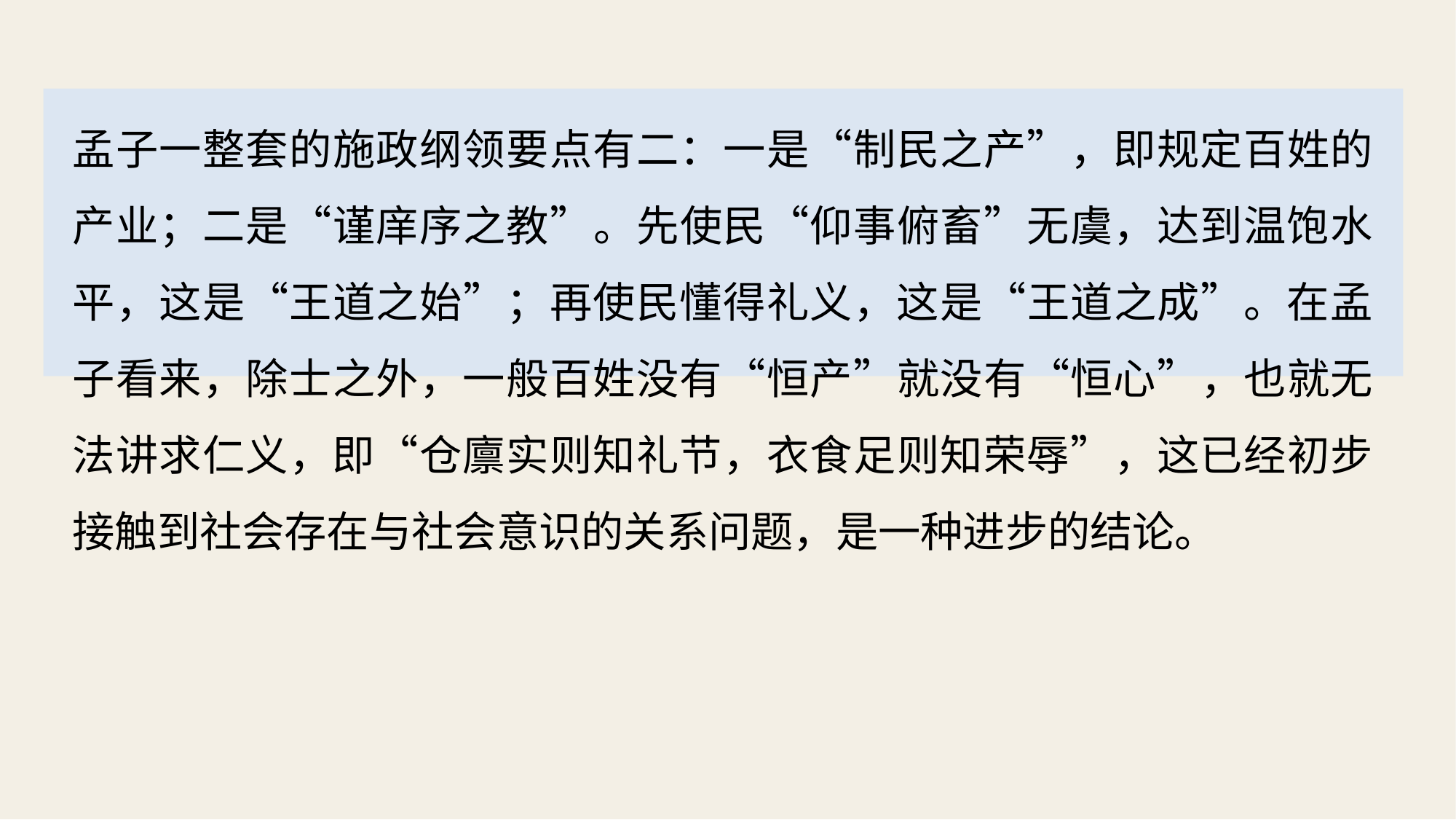

孟子一整套的施政纲领要点有二：一是“制民之产”，即规定百姓的产业；二是“谨庠序之教”。先使民“仰事俯畜”无虞，达到温饱水平，这是“王道之始”；再使民懂得礼义，这是“王道之成”。在孟子看来，除士之外，一般百姓没有“恒产”就没有“恒心”，也就无法讲求仁义，即“仓廪实则知礼节，衣食足则知荣辱”，这已经初步接触到社会存在与社会意识的关系问题，是一种进步的结论。